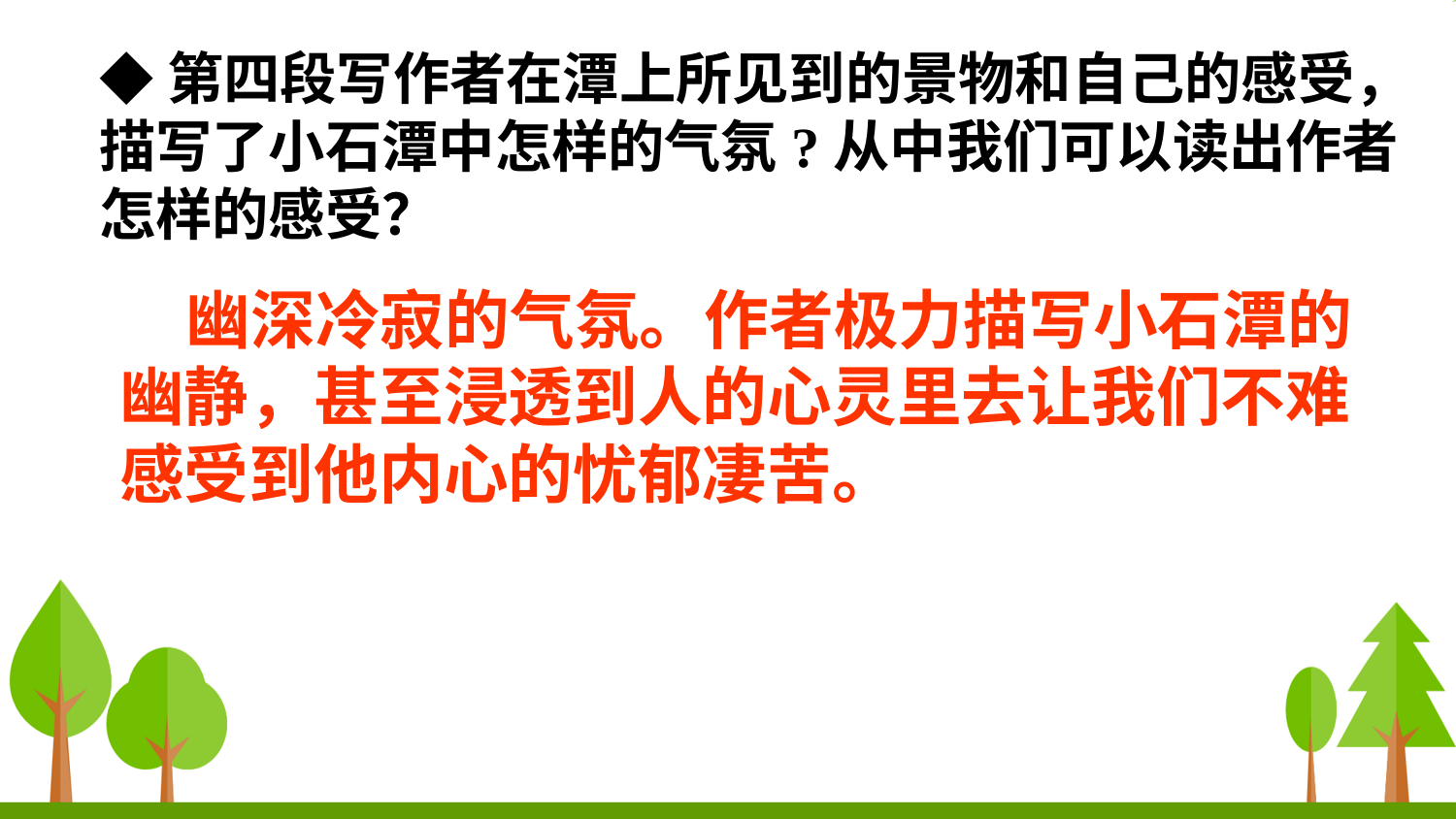

◆第四段写作者在潭上所见到的景物和自己的感受，描写了小石潭中怎样的气氛?从中我们可以读出作者怎样的感受？
     幽深冷寂的气氛。作者极力描写小石潭的幽静，甚至浸透到人的心灵里去让我们不难感受到他内心的忧郁凄苦。